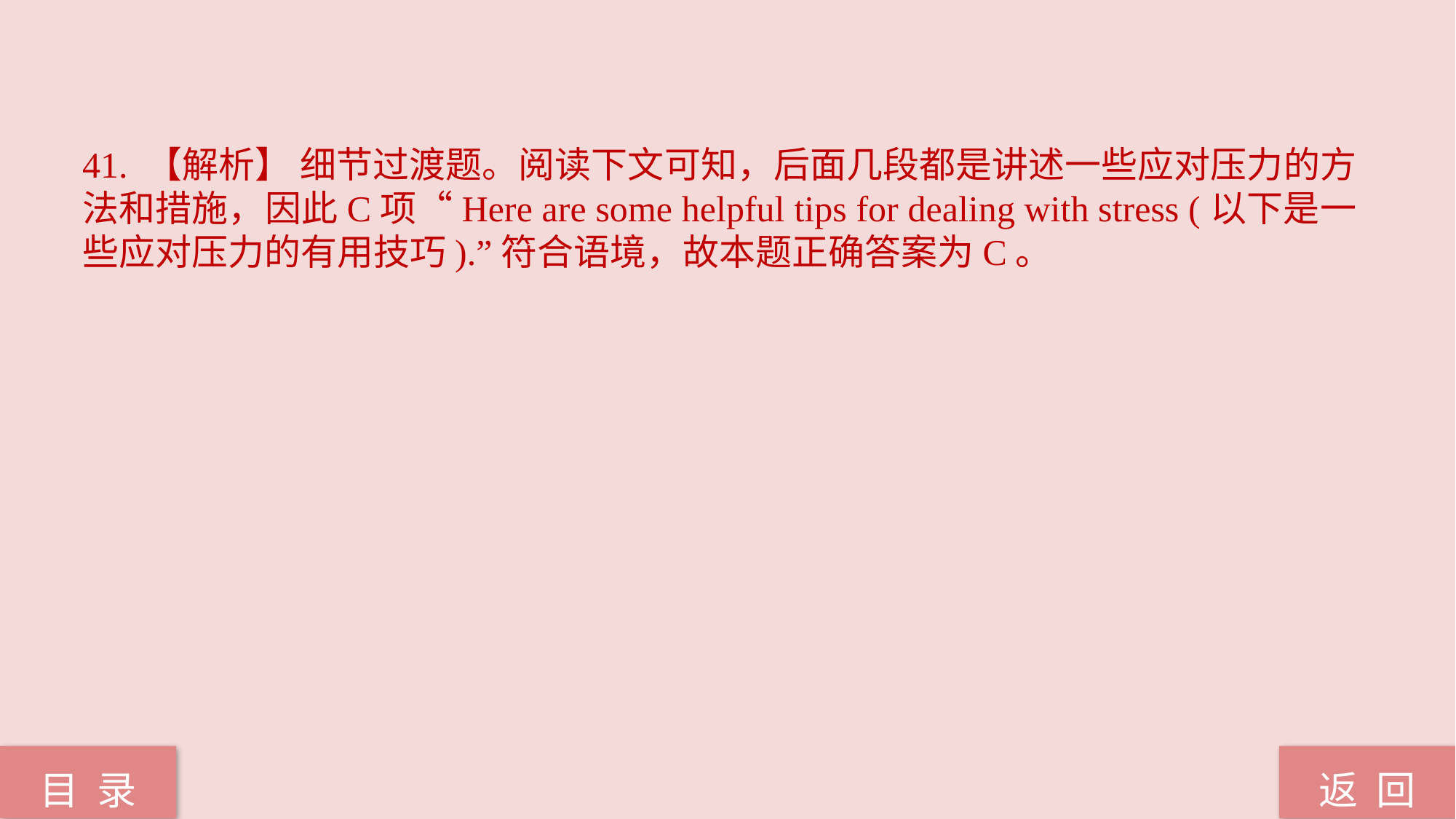

41. 【解析】 细节过渡题。阅读下文可知，后面几段都是讲述一些应对压力的方法和措施，因此C项“Here are some helpful tips for dealing with stress (以下是一些应对压力的有用技巧).”符合语境，故本题正确答案为C。
返  回